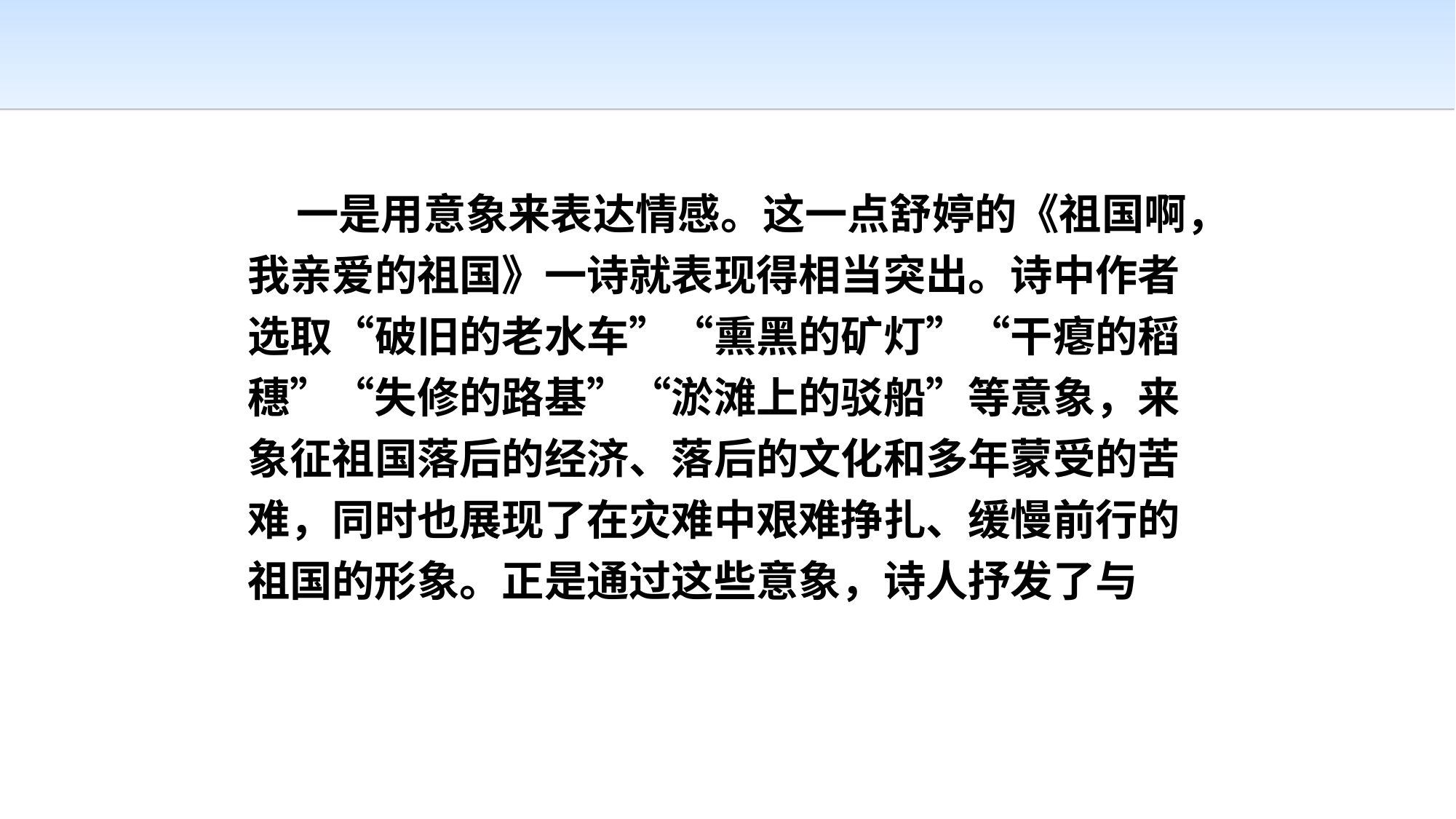

一是用意象来表达情感。这一点舒婷的《祖国啊，我亲爱的祖国》一诗就表现得相当突出。诗中作者选取“破旧的老水车”“熏黑的矿灯”“干瘪的稻穗”“失修的路基”“淤滩上的驳船”等意象，来象征祖国落后的经济、落后的文化和多年蒙受的苦难，同时也展现了在灾难中艰难挣扎、缓慢前行的祖国的形象。正是通过这些意象，诗人抒发了与